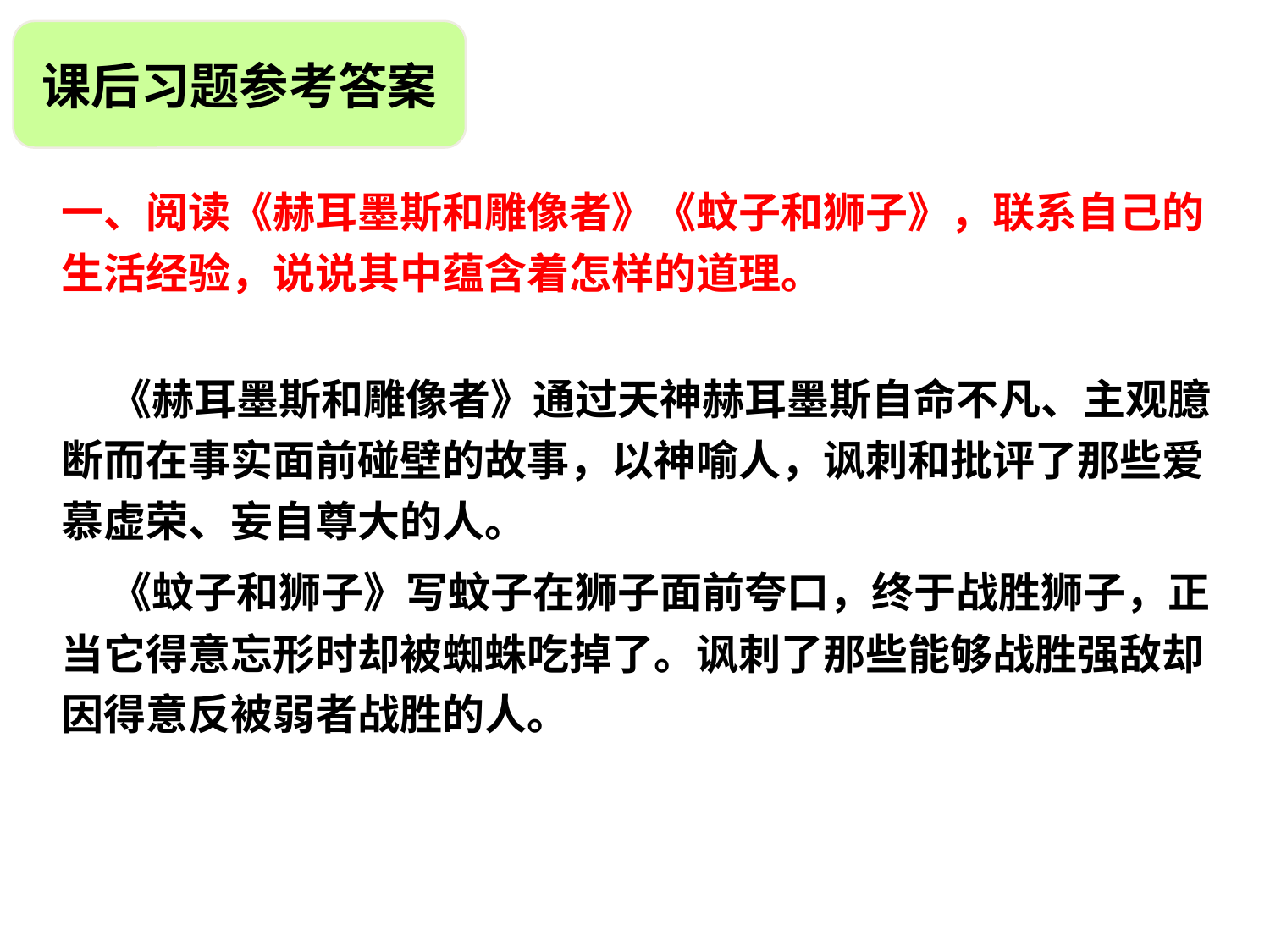

课后习题参考答案
一、阅读《赫耳墨斯和雕像者》《蚊子和狮子》，联系自己的生活经验，说说其中蕴含着怎样的道理。
    《赫耳墨斯和雕像者》通过天神赫耳墨斯自命不凡、主观臆断而在事实面前碰壁的故事，以神喻人，讽刺和批评了那些爱慕虚荣、妄自尊大的人。
    《蚊子和狮子》写蚊子在狮子面前夸口，终于战胜狮子，正当它得意忘形时却被蜘蛛吃掉了。讽刺了那些能够战胜强敌却因得意反被弱者战胜的人。